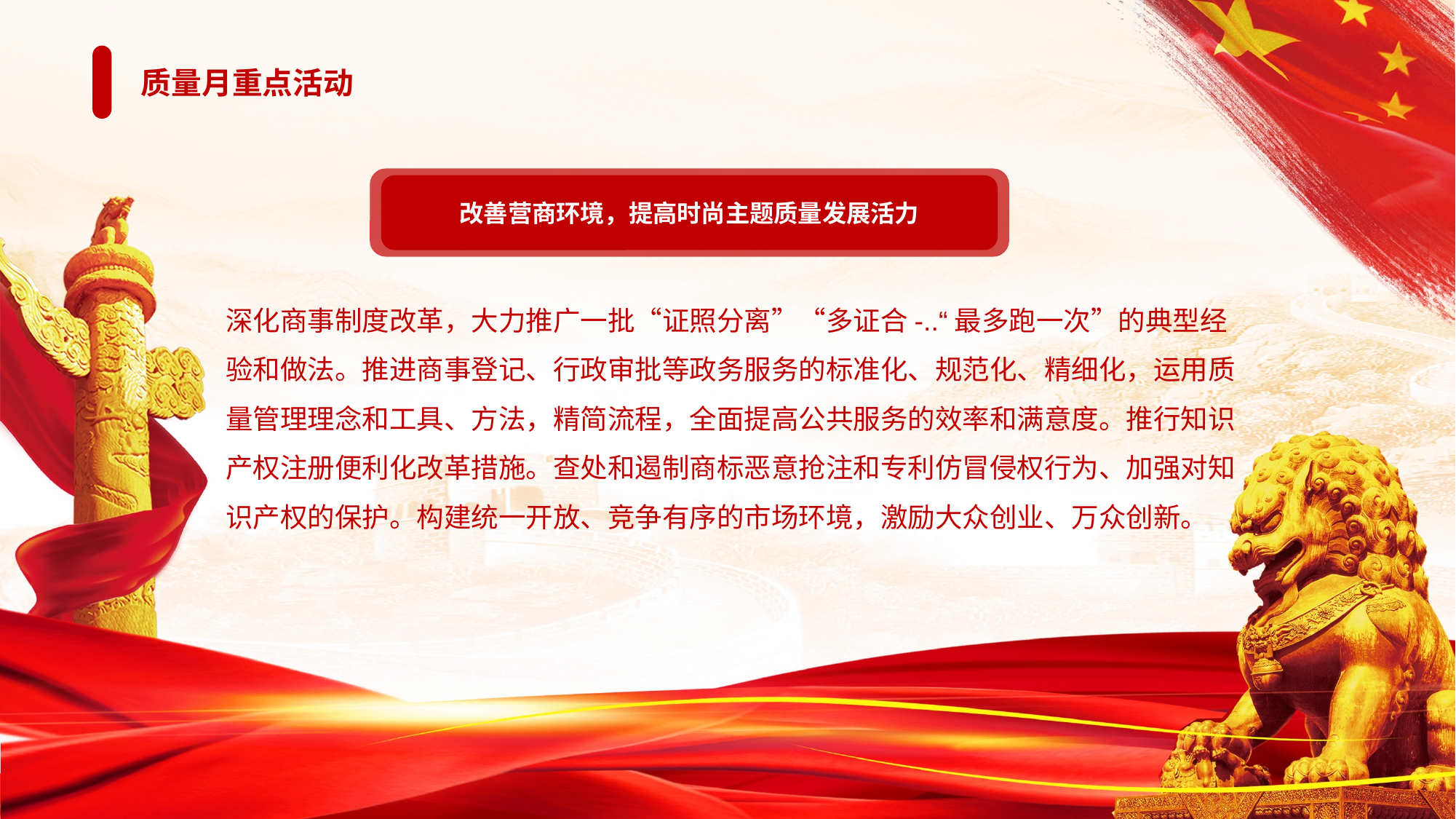

质量月重点活动

改善营商环境，提高时尚主题质量发展活力
深化商事制度改革，大力推广一批“证照分离”“多证合-..“最多跑一次”的典型经验和做法。推进商事登记、行政审批等政务服务的标准化、规范化、精细化，运用质量管理理念和工具、方法，精简流程，全面提高公共服务的效率和满意度。推行知识产权注册便利化改革措施。查处和遏制商标恶意抢注和专利仿冒侵权行为、加强对知识产权的保护。构建统一开放、竞争有序的市场环境，激励大众创业、万众创新。